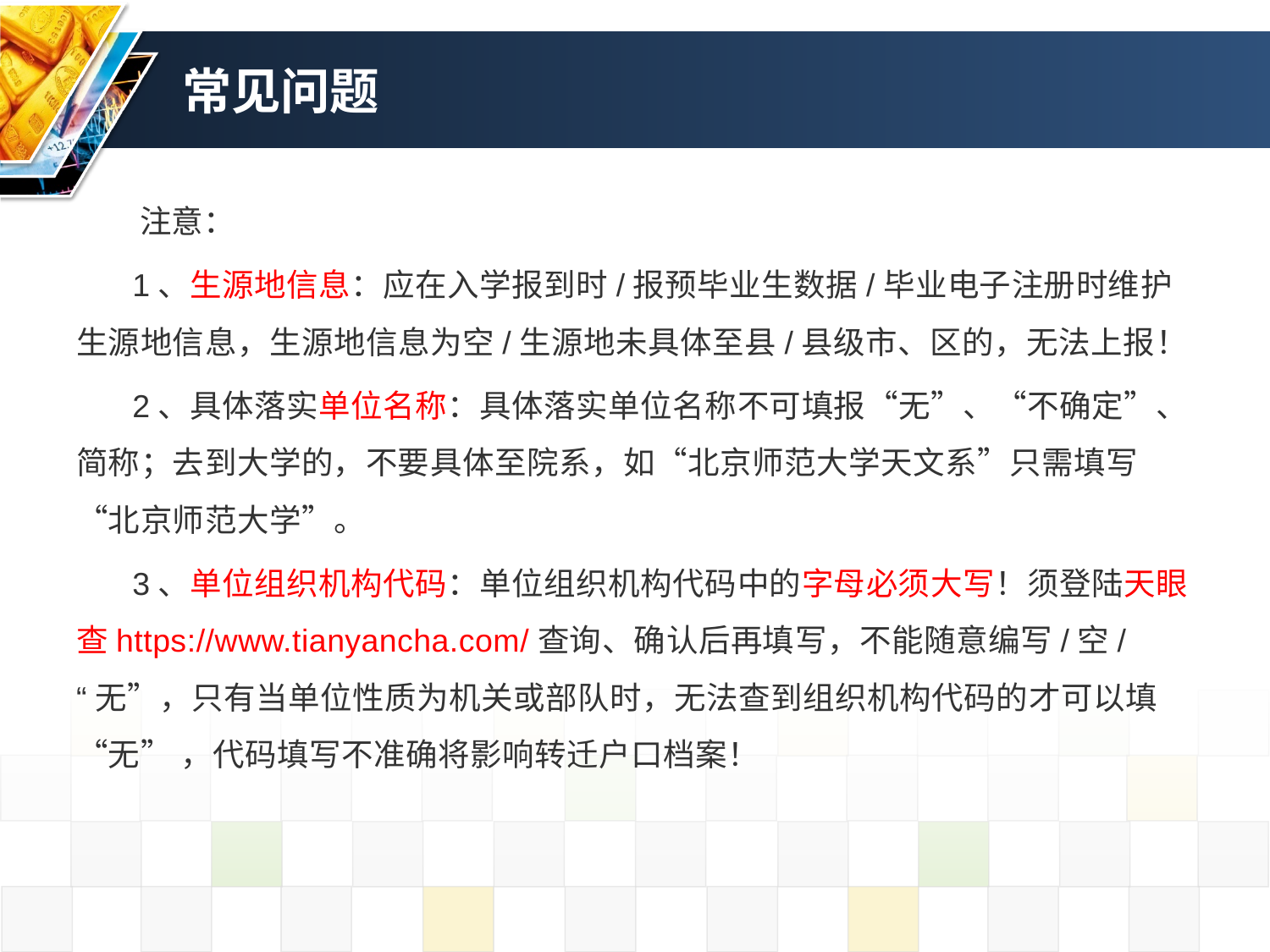

# 常见问题
注意：
      1、生源地信息：应在入学报到时/报预毕业生数据/毕业电子注册时维护生源地信息，生源地信息为空/生源地未具体至县/县级市、区的，无法上报！
      2、具体落实单位名称：具体落实单位名称不可填报“无”、“不确定”、简称；去到大学的，不要具体至院系，如“北京师范大学天文系”只需填写“北京师范大学”。
      3、单位组织机构代码：单位组织机构代码中的字母必须大写！须登陆天眼查https://www.tianyancha.com/查询、确认后再填写，不能随意编写/空/“无”，只有当单位性质为机关或部队时，无法查到组织机构代码的才可以填“无” ，代码填写不准确将影响转迁户口档案！